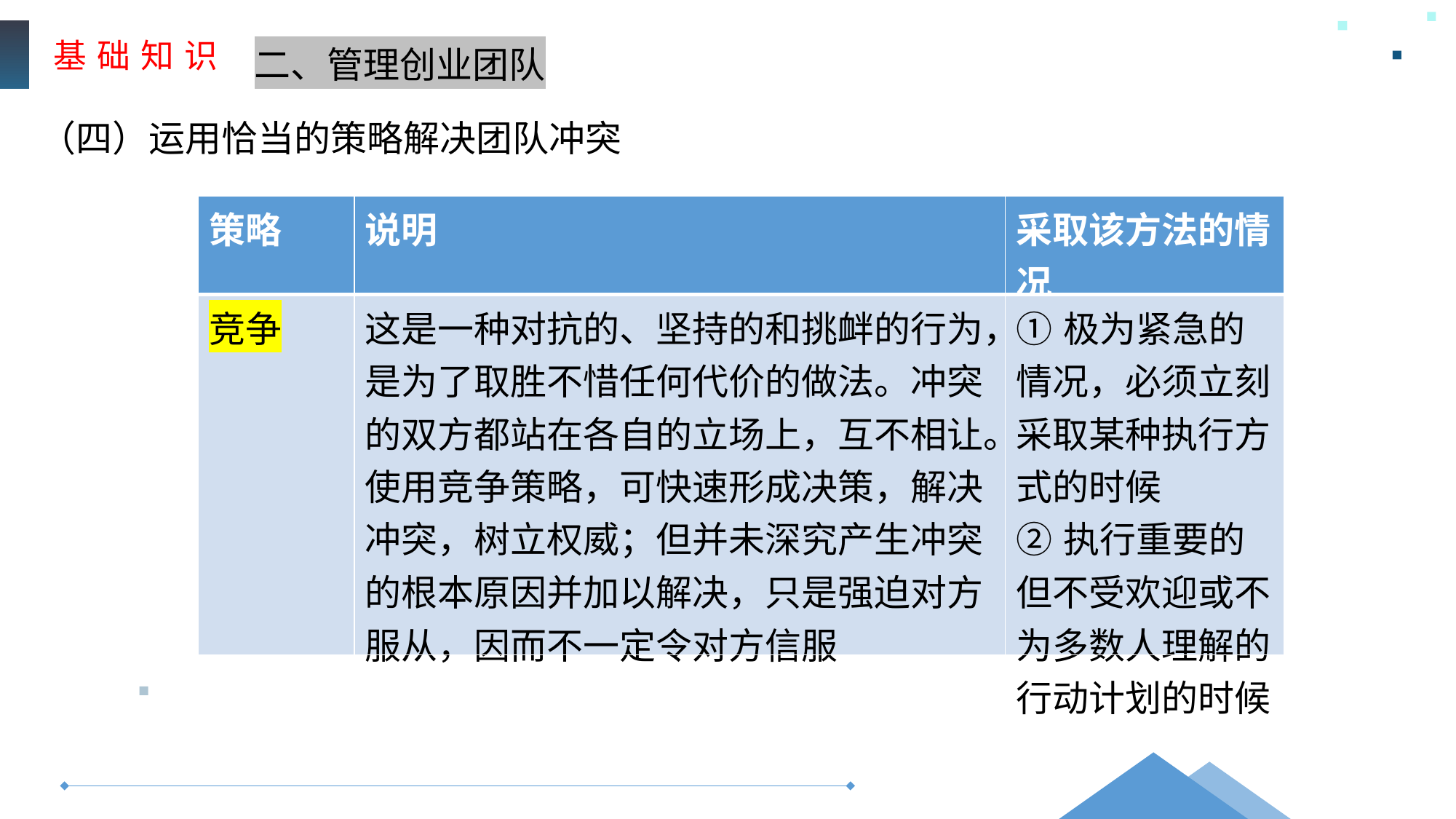

基 础 知 识

二、管理创业团队
（四）运用恰当的策略解决团队冲突
| 策略 | 说明 | 采取该方法的情况 |
| --- | --- | --- |
| 竞争 | 这是一种对抗的、坚持的和挑衅的行为，是为了取胜不惜任何代价的做法。冲突的双方都站在各自的立场上，互不相让。使用竞争策略，可快速形成决策，解决冲突，树立权威；但并未深究产生冲突的根本原因并加以解决，只是强迫对方服从，因而不一定令对方信服 | ①极为紧急的情况，必须立刻采取某种执行方式的时候 ②执行重要的但不受欢迎或不为多数人理解的行动计划的时候 |